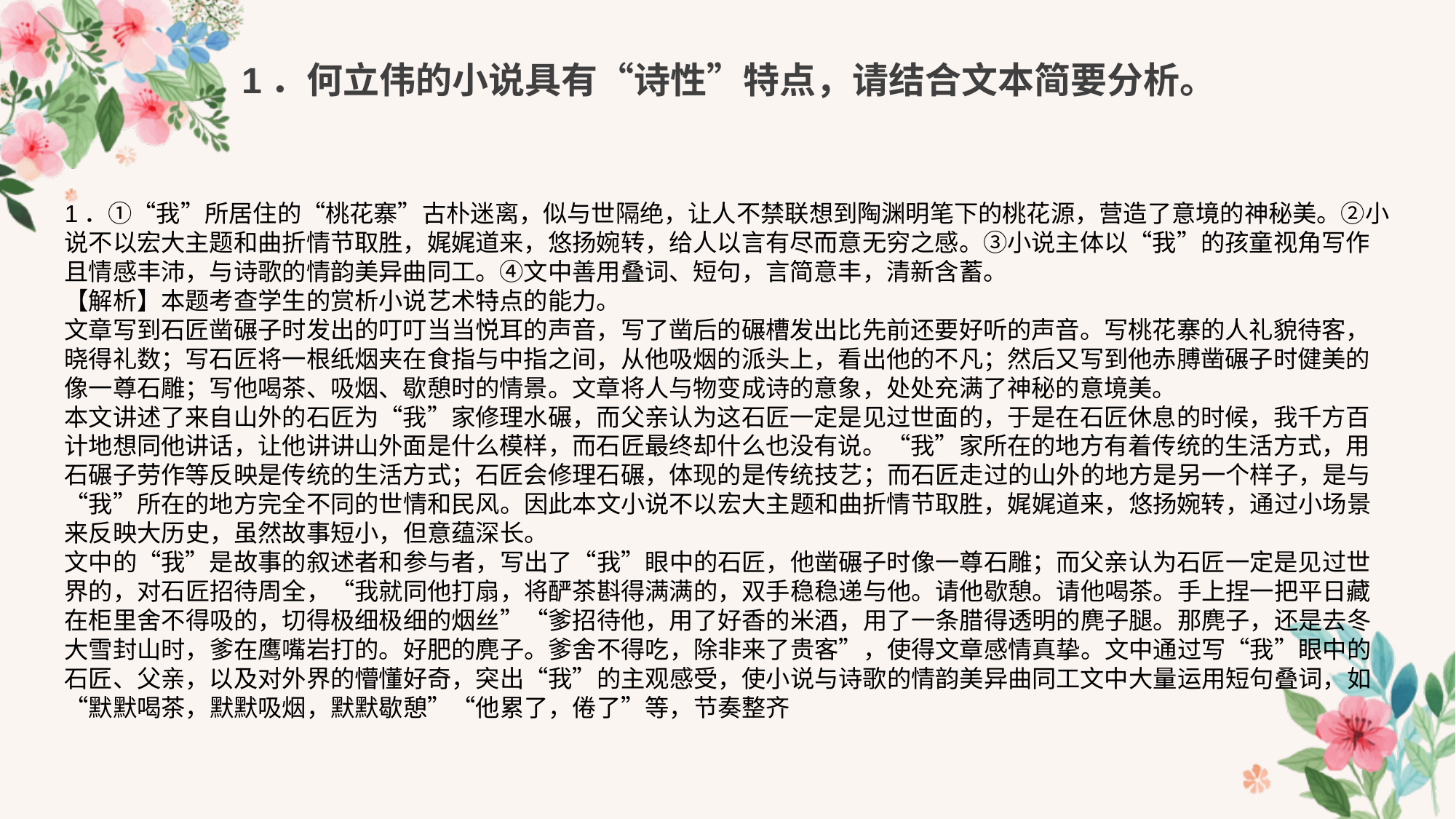

# 1．何立伟的小说具有“诗性”特点，请结合文本简要分析。
1．①“我”所居住的“桃花寨”古朴迷离，似与世隔绝，让人不禁联想到陶渊明笔下的桃花源，营造了意境的神秘美。②小说不以宏大主题和曲折情节取胜，娓娓道来，悠扬婉转，给人以言有尽而意无穷之感。③小说主体以“我”的孩童视角写作且情感丰沛，与诗歌的情韵美异曲同工。④文中善用叠词、短句，言简意丰，清新含蓄。
【解析】本题考查学生的赏析小说艺术特点的能力。
文章写到石匠凿碾子时发出的叮叮当当悦耳的声音，写了凿后的碾槽发出比先前还要好听的声音。写桃花寨的人礼貌待客，晓得礼数；写石匠将一根纸烟夹在食指与中指之间，从他吸烟的派头上，看出他的不凡；然后又写到他赤膊凿碾子时健美的像一尊石雕；写他喝茶、吸烟、歇憩时的情景。文章将人与物变成诗的意象，处处充满了神秘的意境美。
本文讲述了来自山外的石匠为“我”家修理水碾，而父亲认为这石匠一定是见过世面的，于是在石匠休息的时候，我千方百计地想同他讲话，让他讲讲山外面是什么模样，而石匠最终却什么也没有说。“我”家所在的地方有着传统的生活方式，用石碾子劳作等反映是传统的生活方式；石匠会修理石碾，体现的是传统技艺；而石匠走过的山外的地方是另一个样子，是与“我”所在的地方完全不同的世情和民风。因此本文小说不以宏大主题和曲折情节取胜，娓娓道来，悠扬婉转，通过小场景来反映大历史，虽然故事短小，但意蕴深长。
文中的“我”是故事的叙述者和参与者，写出了“我”眼中的石匠，他凿碾子时像一尊石雕；而父亲认为石匠一定是见过世界的，对石匠招待周全，“我就同他打扇，将酽茶斟得满满的，双手稳稳递与他。请他歇憩。请他喝茶。手上捏一把平日藏在柜里舍不得吸的，切得极细极细的烟丝”“爹招待他，用了好香的米酒，用了一条腊得透明的麂子腿。那麂子，还是去冬大雪封山时，爹在鹰嘴岩打的。好肥的麂子。爹舍不得吃，除非来了贵客”，使得文章感情真挚。文中通过写“我”眼中的石匠、父亲，以及对外界的懵懂好奇，突出“我”的主观感受，使小说与诗歌的情韵美异曲同工文中大量运用短句叠词，如“默默喝茶，默默吸烟，默默歇憩”“他累了，倦了”等，节奏整齐